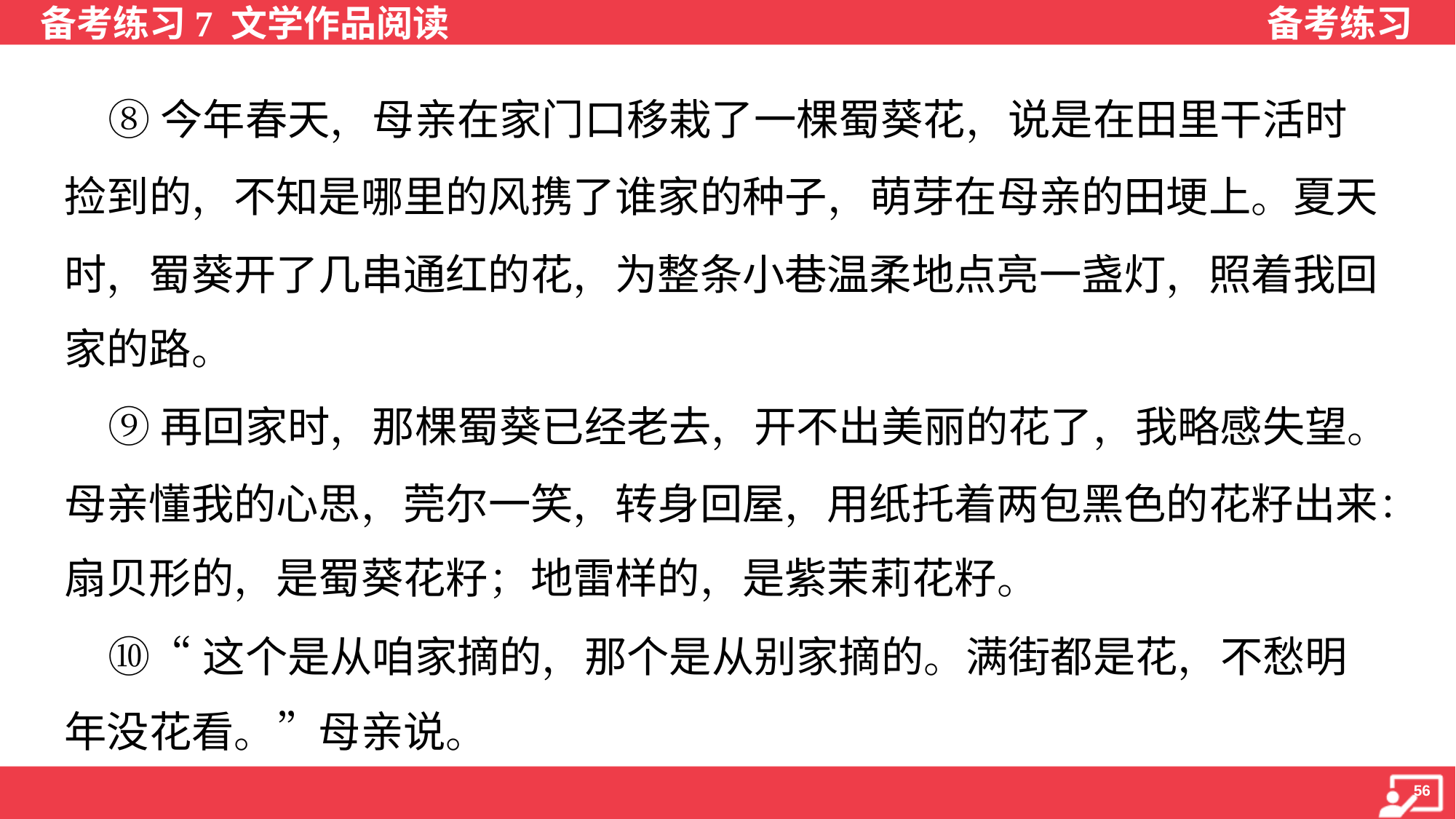

⑧今年春天，母亲在家门口移栽了一棵蜀葵花，说是在田里干活时
捡到的，不知是哪里的风携了谁家的种子，萌芽在母亲的田埂上。夏天
时，蜀葵开了几串通红的花，为整条小巷温柔地点亮一盏灯，照着我回
家的路。
    ⑨再回家时，那棵蜀葵已经老去，开不出美丽的花了，我略感失望。
母亲懂我的心思，莞尔一笑，转身回屋，用纸托着两包黑色的花籽出来：
扇贝形的，是蜀葵花籽；地雷样的，是紫茉莉花籽。
    ⑩“这个是从咱家摘的，那个是从别家摘的。满街都是花，不愁明
年没花看。”母亲说。